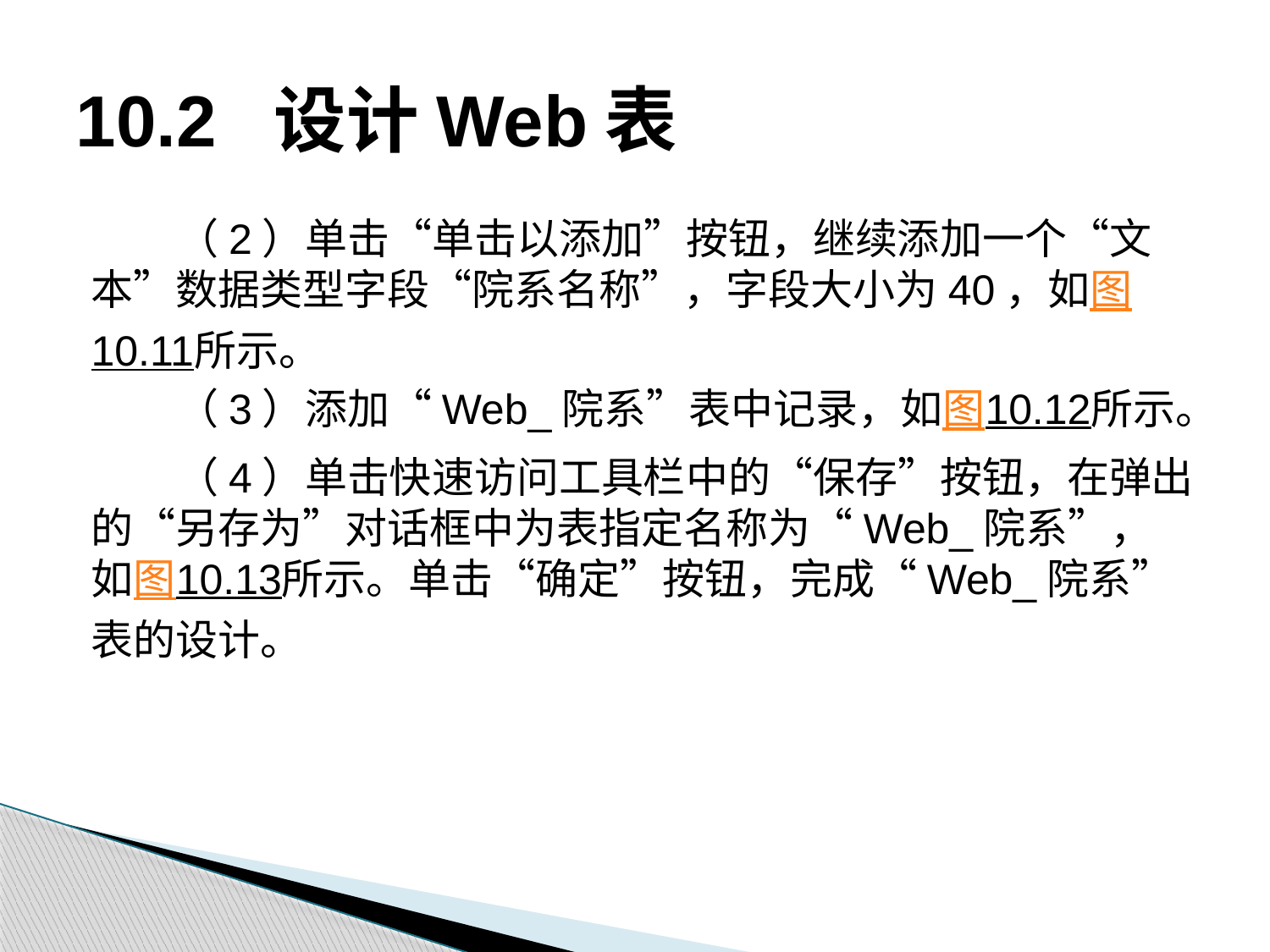

# 10.2  设计Web表
（2）单击“单击以添加”按钮，继续添加一个“文本”数据类型字段“院系名称”，字段大小为40，如图10.11所示。
（3）添加“Web_院系”表中记录，如图10.12所示。
（4）单击快速访问工具栏中的“保存”按钮，在弹出的“另存为”对话框中为表指定名称为“Web_院系”，如图10.13所示。单击“确定”按钮，完成“Web_院系”表的设计。